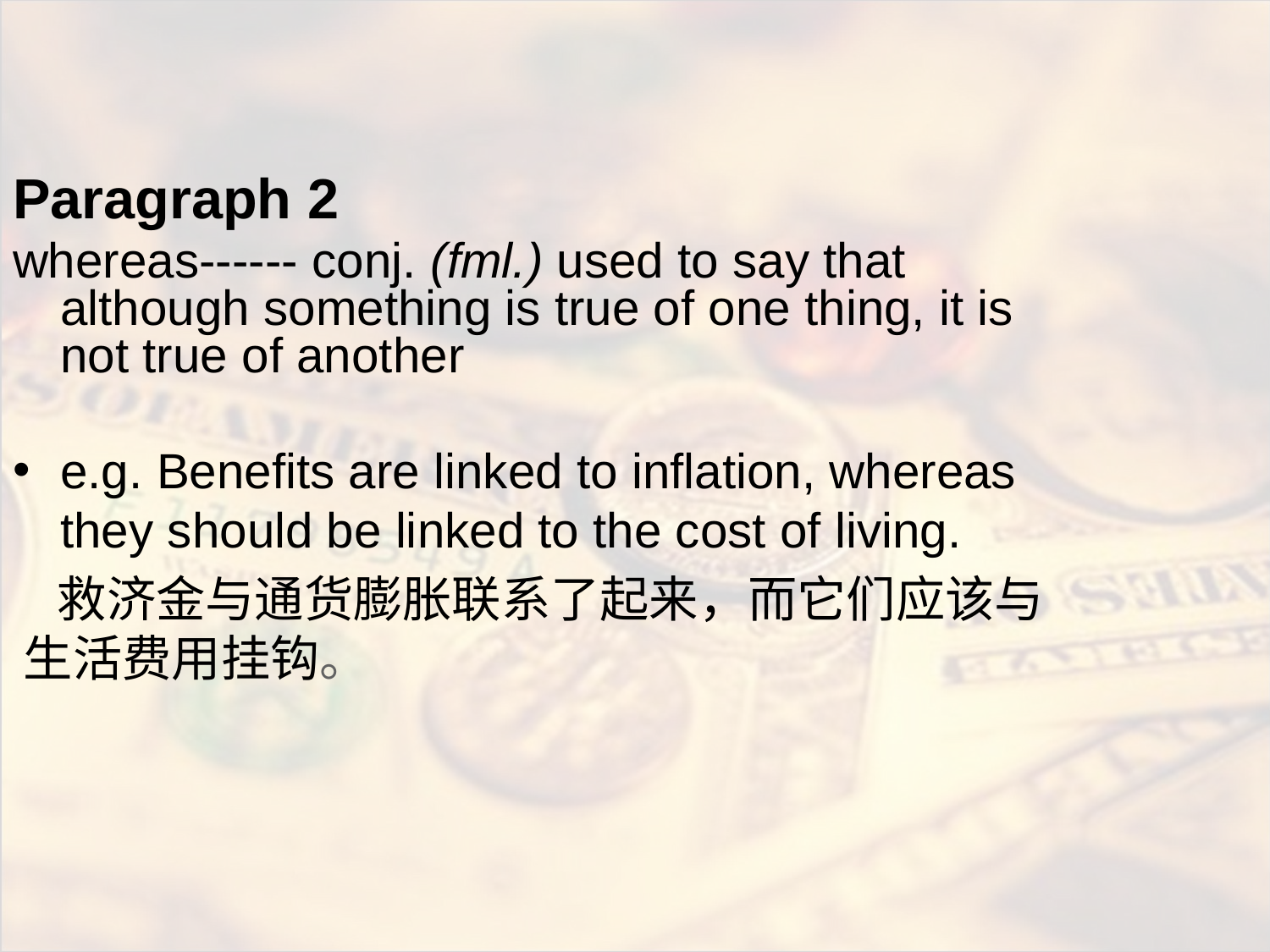

#
Paragraph 2
whereas------ conj. (fml.) used to say that although something is true of one thing, it is not true of another
e.g. Benefits are linked to inflation, whereas they should be linked to the cost of living.
   救济金与通货膨胀联系了起来，而它们应该与    生活费用挂钩。